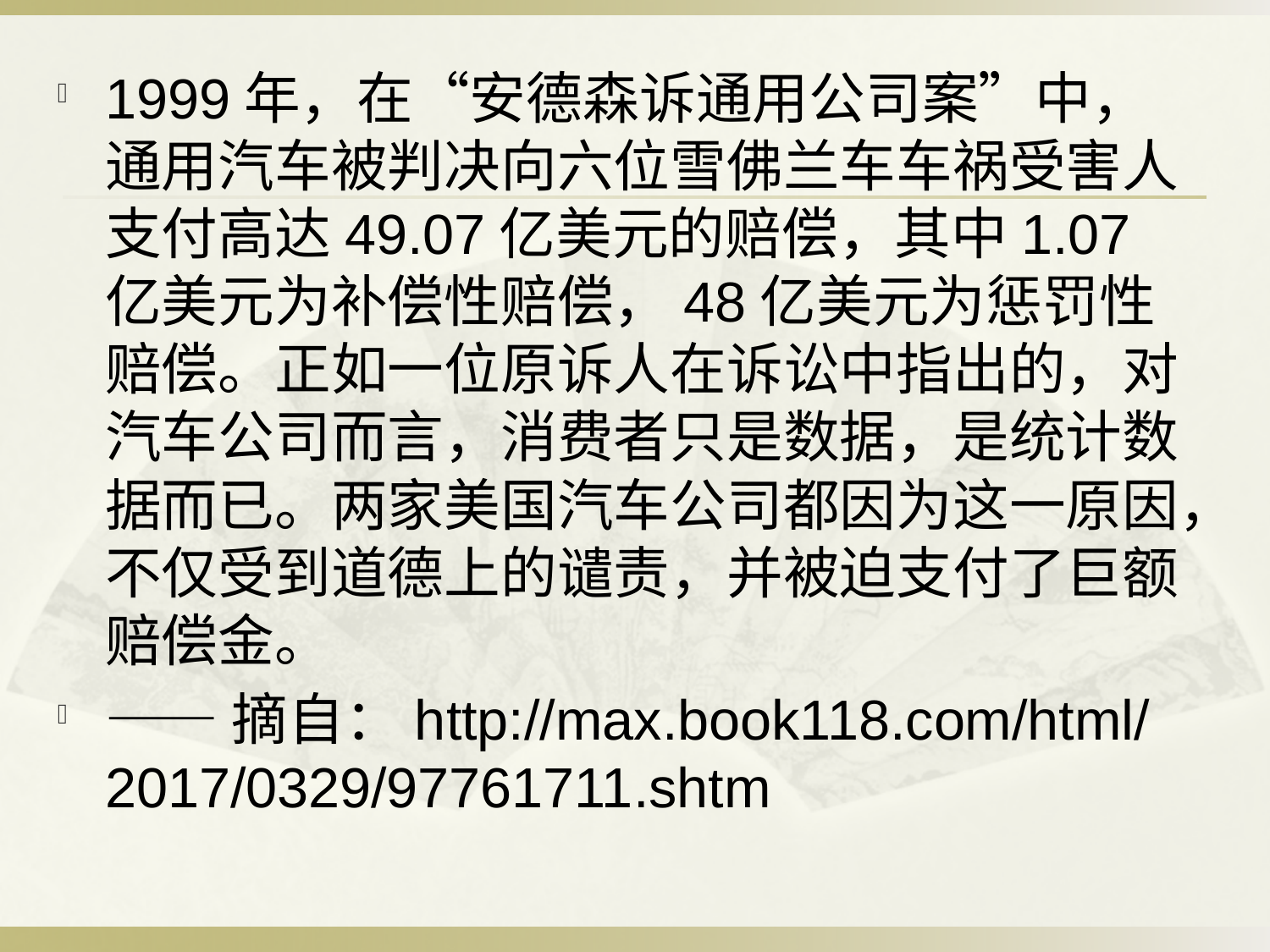

1999年，在“安德森诉通用公司案”中，通用汽车被判决向六位雪佛兰车车祸受害人 支付高达49.07亿美元的赔偿，其中1.07亿美元为补偿性赔偿，48亿美元为惩罚性赔偿。正如一位原诉人在诉讼中指出的，对汽车公司而言，消费者只是数据，是统计数据而已。两家美国汽车公司都因为这一原因，不仅受到道德上的谴责，并被迫支付了巨额赔偿金。
——摘自：http://max.book118.com/html/2017/0329/97761711.shtm